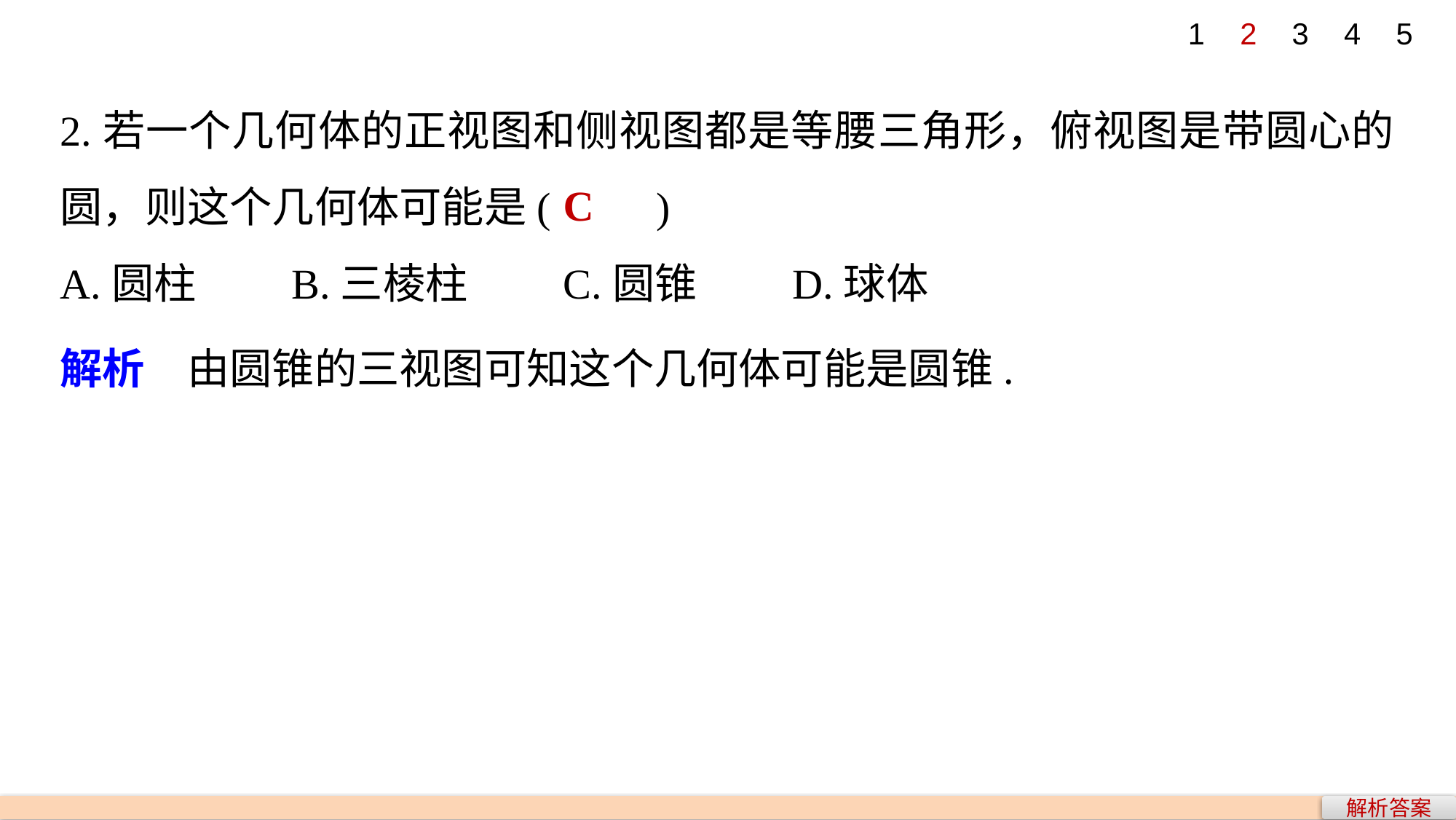

1
2
3
4
5
2.若一个几何体的正视图和侧视图都是等腰三角形，俯视图是带圆心的圆，则这个几何体可能是(　　)
A.圆柱         B.三棱柱         C.圆锥         D.球体
C
解析　由圆锥的三视图可知这个几何体可能是圆锥.
解析答案